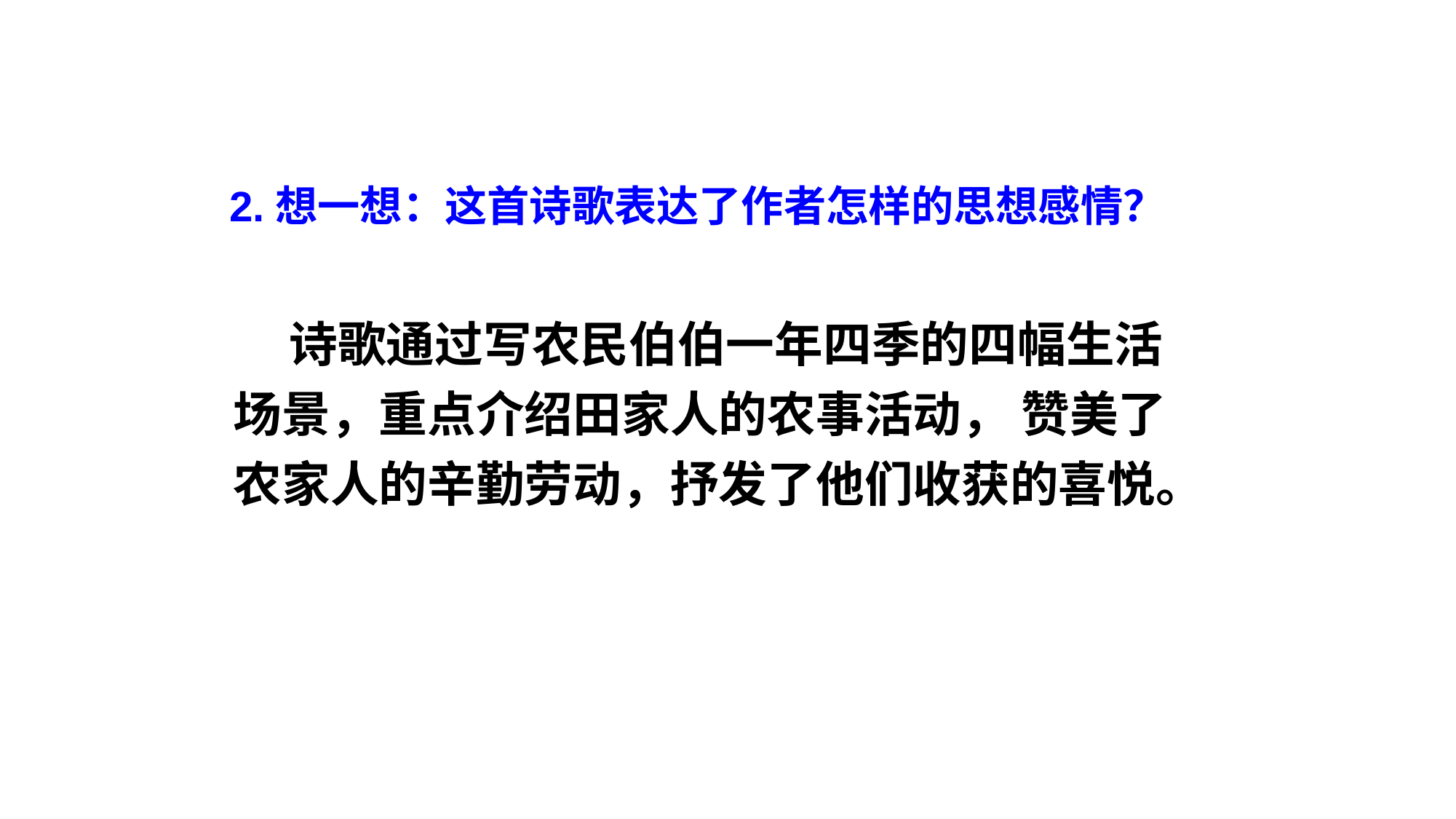

2.想一想：这首诗歌表达了作者怎样的思想感情？
    诗歌通过写农民伯伯一年四季的四幅生活场景，重点介绍田家人的农事活动， 赞美了农家人的辛勤劳动，抒发了他们收获的喜悦。